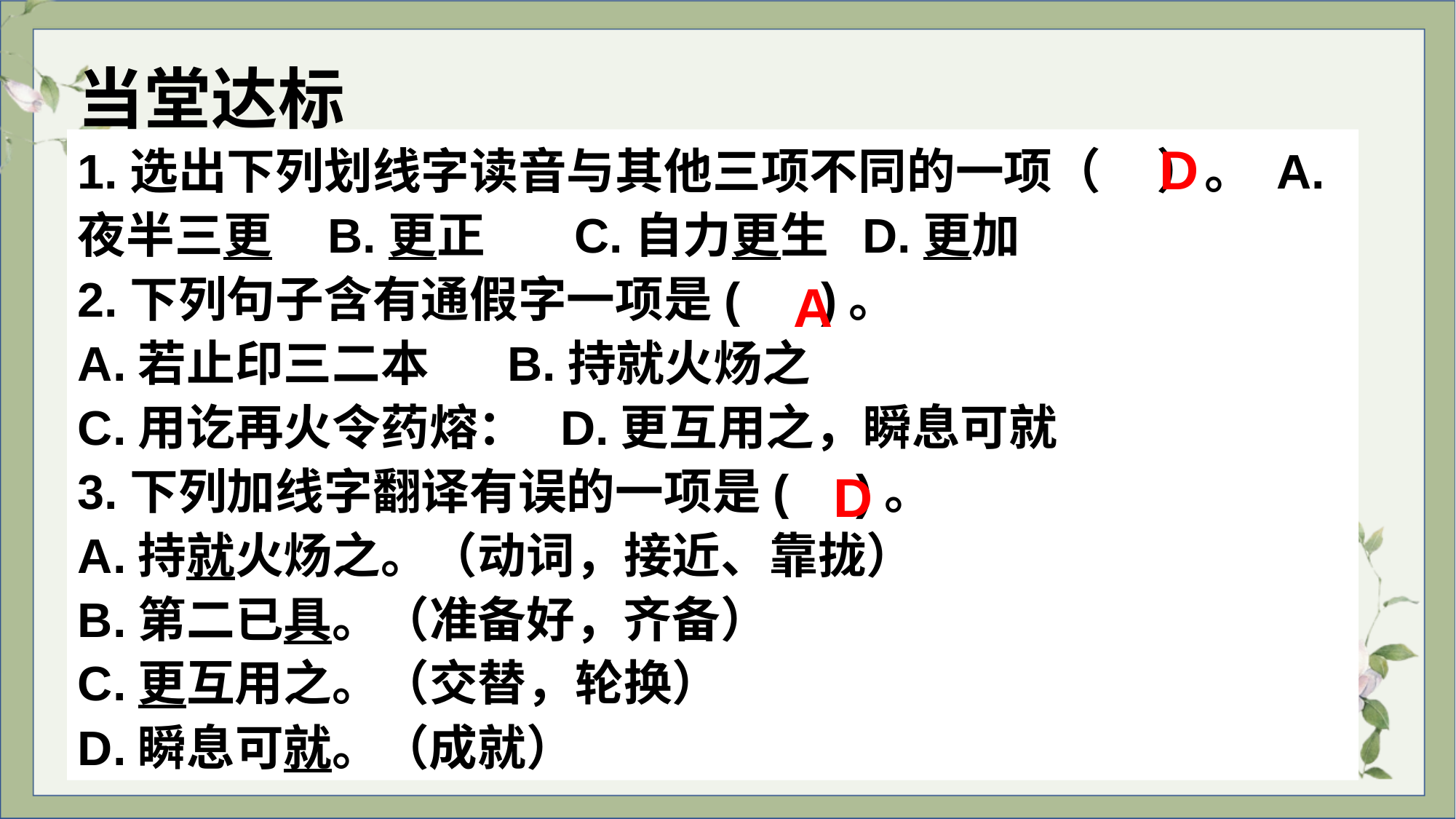

当堂达标
1.选出下列划线字读音与其他三项不同的一项（     ）。 A.夜半三更    B.更正       C.自力更生  D.更加
2.下列句子含有通假字一项是(      )。
A.若止印三二本      B.持就火炀之
C.用讫再火令药熔：  D.更互用之，瞬息可就
3.下列加线字翻译有误的一项是(     )。
A.持就火炀之。（动词，接近、靠拢）
B.第二已具。（准备好，齐备）
C.更互用之。（交替，轮换）
D.瞬息可就。（成就）
D
A
D